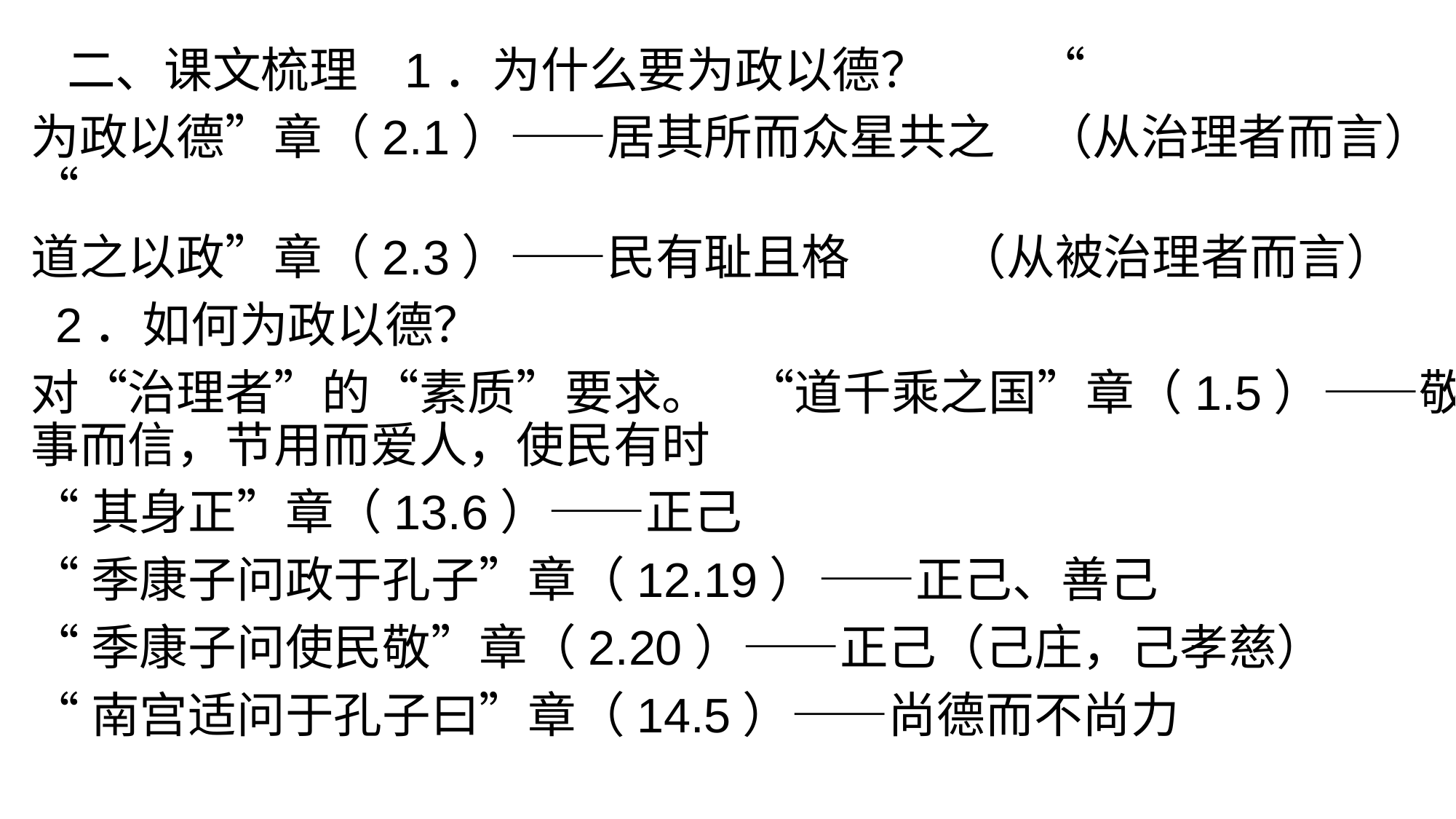

二、课文梳理  1．为什么要为政以德？     “
为政以德”章（2.1）——居其所而众星共之  （从治理者而言） “
道之以政”章（2.3）——民有耻且格     （从被治理者而言）
 2．如何为政以德？
对“治理者”的“素质”要求。  “道千乘之国”章（1.5）——敬事而信，节用而爱人，使民有时
“其身正”章（13.6）——正己
“季康子问政于孔子”章（12.19）——正己、善己
“季康子问使民敬”章（2.20）——正己（己庄，己孝慈）
“南宫适问于孔子曰”章（14.5）——尚德而不尚力

#